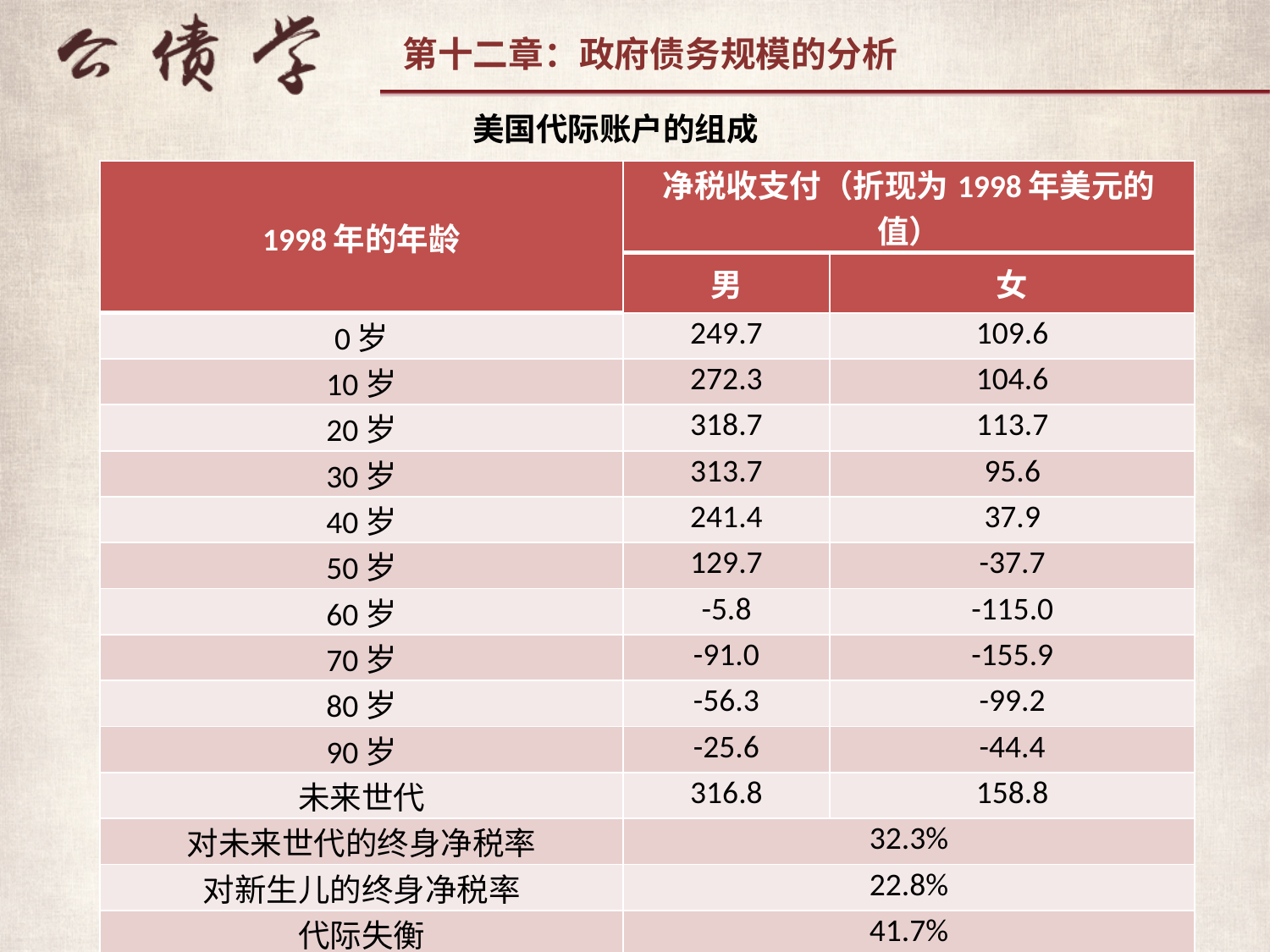

美国代际账户的组成
| 1998年的年龄 | 净税收支付（折现为1998年美元的值） |  |
| --- | --- | --- |
|  | 男 | 女 |
| 0岁 | 249.7 | 109.6 |
| 10岁 | 272.3 | 104.6 |
| 20岁 | 318.7 | 113.7 |
| 30岁 | 313.7 | 95.6 |
| 40岁 | 241.4 | 37.9 |
| 50岁 | 129.7 | -37.7 |
| 60岁 | -5.8 | -115.0 |
| 70岁 | -91.0 | -155.9 |
| 80岁 | -56.3 | -99.2 |
| 90岁 | -25.6 | -44.4 |
| 未来世代 | 316.8 | 158.8 |
| 对未来世代的终身净税率 | 32.3% |  |
| 对新生儿的终身净税率 | 22.8% |  |
| 代际失衡 | 41.7% |  |
22